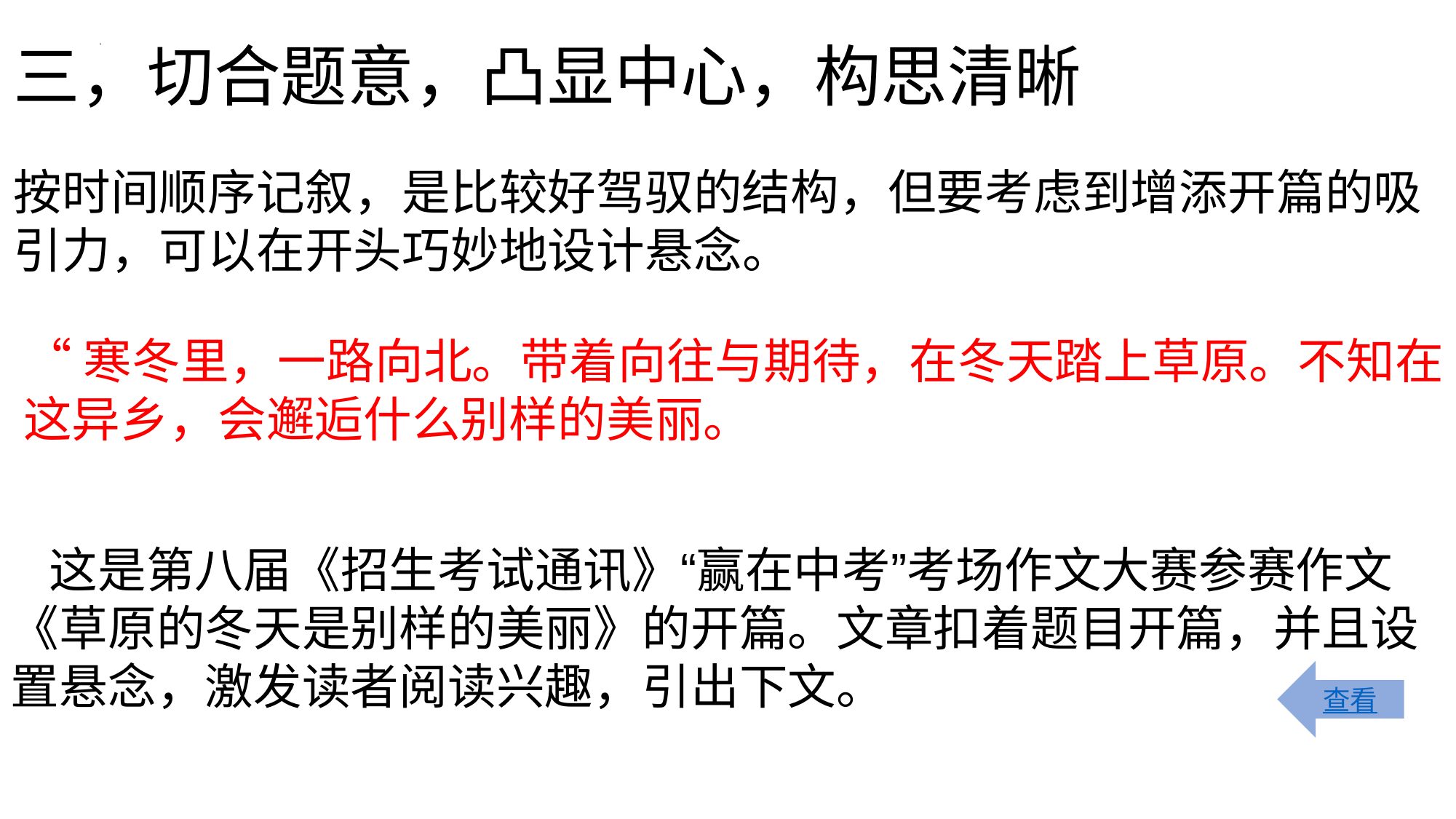

# 三，切合题意，凸显中心，构思清晰
按时间顺序记叙，是比较好驾驭的结构，但要考虑到增添开篇的吸引力，可以在开头巧妙地设计悬念。
“寒冬里，一路向北。带着向往与期待，在冬天踏上草原。不知在这异乡，会邂逅什么别样的美丽。
  这是第八届《招生考试通讯》“赢在中考”考场作文大赛参赛作文《草原的冬天是别样的美丽》的开篇。文章扣着题目开篇，并且设置悬念，激发读者阅读兴趣，引出下文。
查看